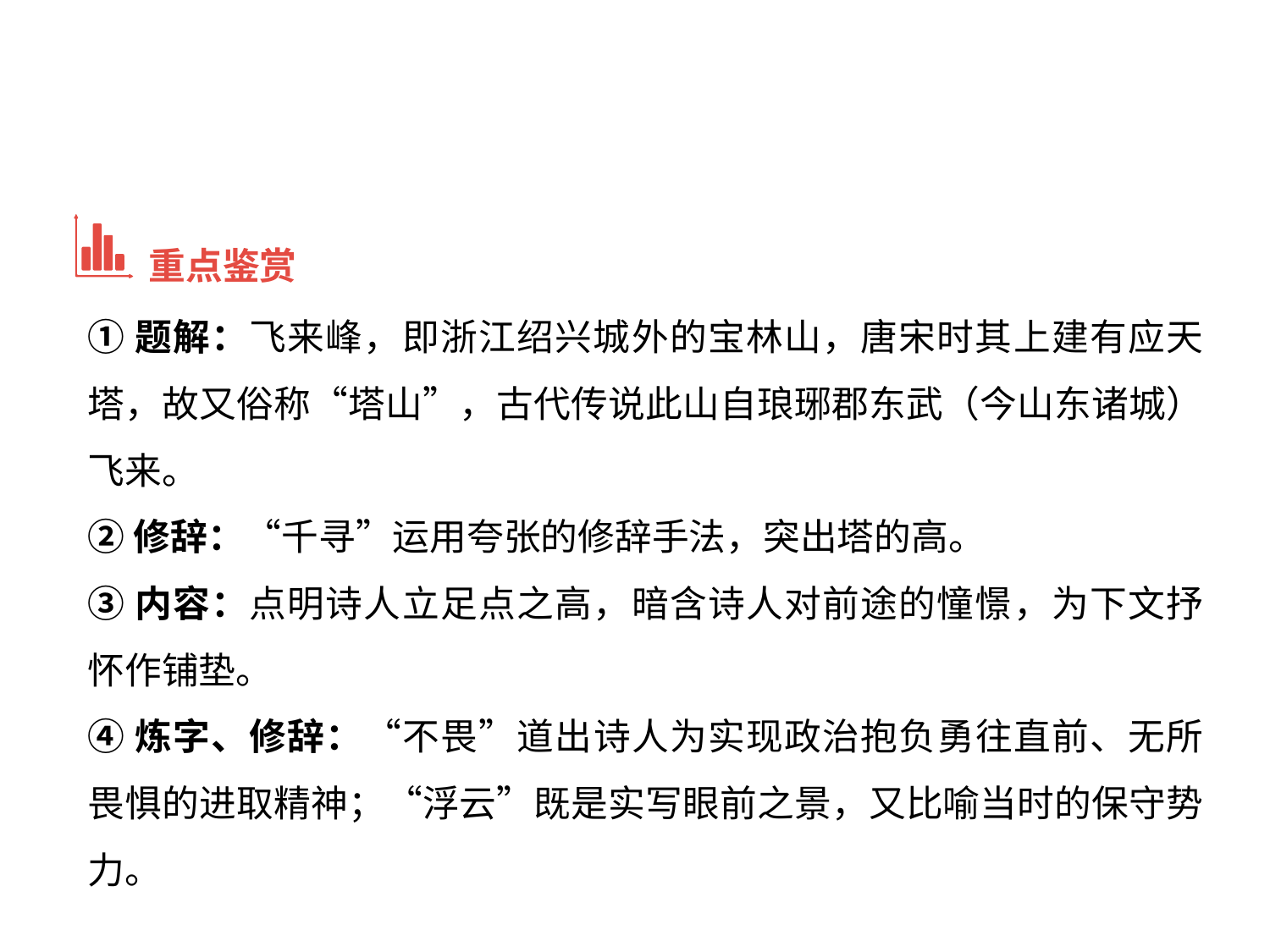

重点鉴赏
①题解：飞来峰，即浙江绍兴城外的宝林山，唐宋时其上建有应天塔，故又俗称“塔山”，古代传说此山自琅琊郡东武（今山东诸城）飞来。
②修辞：“千寻”运用夸张的修辞手法，突出塔的高。
③内容：点明诗人立足点之高，暗含诗人对前途的憧憬，为下文抒怀作铺垫。
④炼字、修辞：“不畏”道出诗人为实现政治抱负勇往直前、无所畏惧的进取精神；“浮云”既是实写眼前之景，又比喻当时的保守势力。